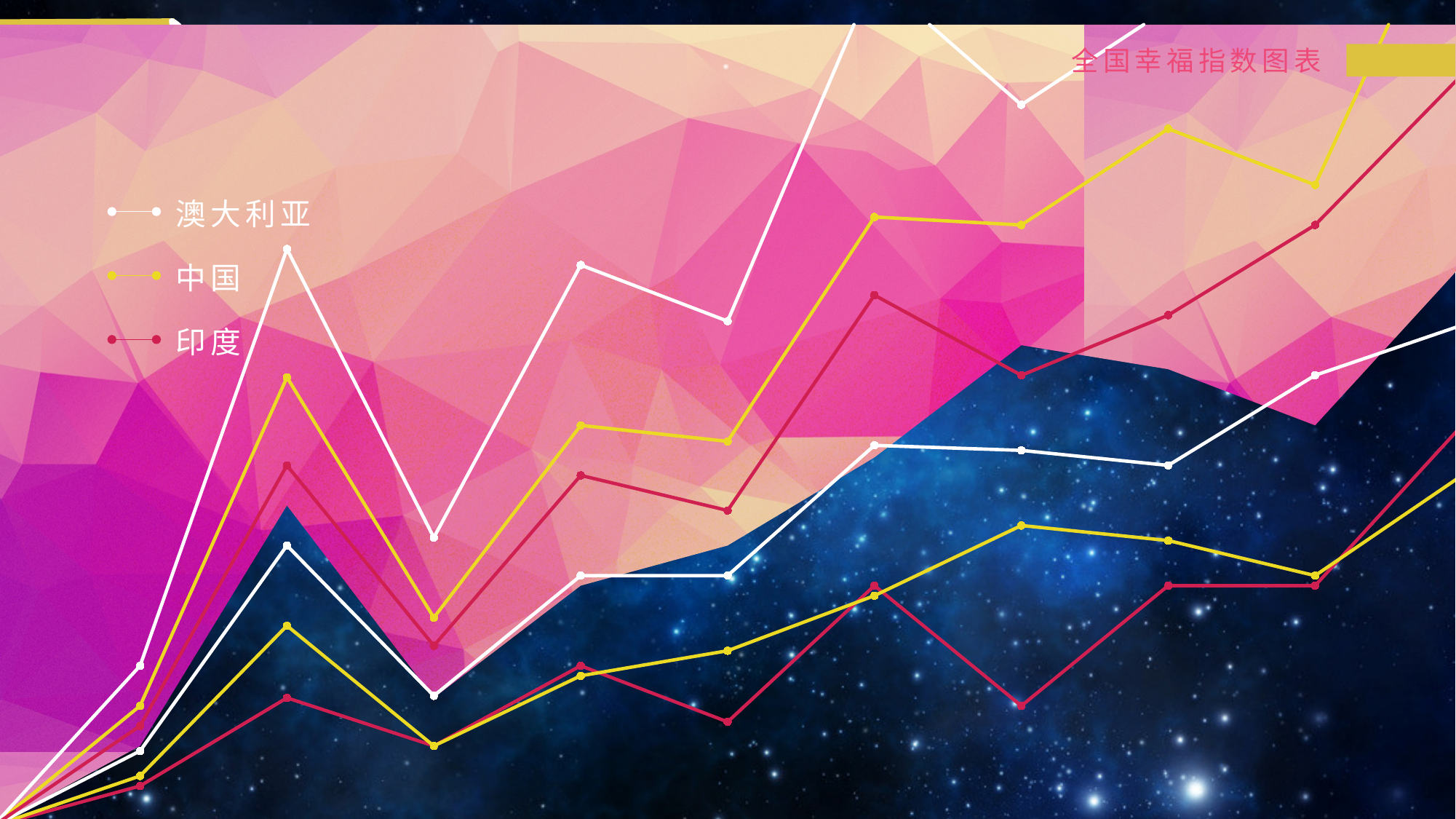

### Chart

| Category | 系列 1 | 系列 2 | 系列 4 | 系列 3 |
|---|---|---|---|---|
| 类别 1 | 0.0 | 0.0 | 0.0 | 0.0 |
| 类别 2 | 1.0 | 1.0 | 0.5 | 0.5 |
| 类别 3 | 4.0 | 4.0 | 1.6 | 1.6 |
| 类别 4 | 1.6 | 1.6 | 1.0 | 1.0 |
| 类别 5 | 3.0 | 3.0 | 2.0 | 2.0 |
| 类别 6 | 3.5 | 3.5 | 1.5 | 1.3 |
| 类别 7 | 4.6 | 4.6 | 3.0 | 3.0 |
| 类别 8 | 6.0 | 6.0 | 1.5 | 1.5 |
| 类别 9 | 5.7 | 5.7 | 1.5 | 3.0 |
| 类别 10 | 5.0 | 5.0 | 4.0 | 3.0 |
| 类别 11 | 7.0 | 7.0 | 3.0 | 5.0 |

### Chart

| Category | 系列 2 | 系列 4 | 系列 3 |
|---|---|---|---|
| 类别 1 | 0.0 | 0.0 | 0.0 |
| 类别 2 | 1.0 | 0.5 | 0.5 |
| 类别 3 | 4.0 | 1.6 | 1.6 |
| 类别 4 | 1.6 | 1.0 | 1.0 |
| 类别 5 | 3.0 | 2.0 | 2.0 |
| 类别 6 | 3.5 | 1.5 | 1.3 |
| 类别 7 | 4.6 | 3.0 | 3.0 |
| 类别 8 | 6.0 | 1.5 | 1.5 |
| 类别 9 | 5.7 | 1.5 | 3.0 |
| 类别 10 | 5.0 | 4.0 | 3.0 |
| 类别 11 | 7.0 | 3.0 | 5.0 |

全国幸福指数图表

澳大利亚
中国
印度